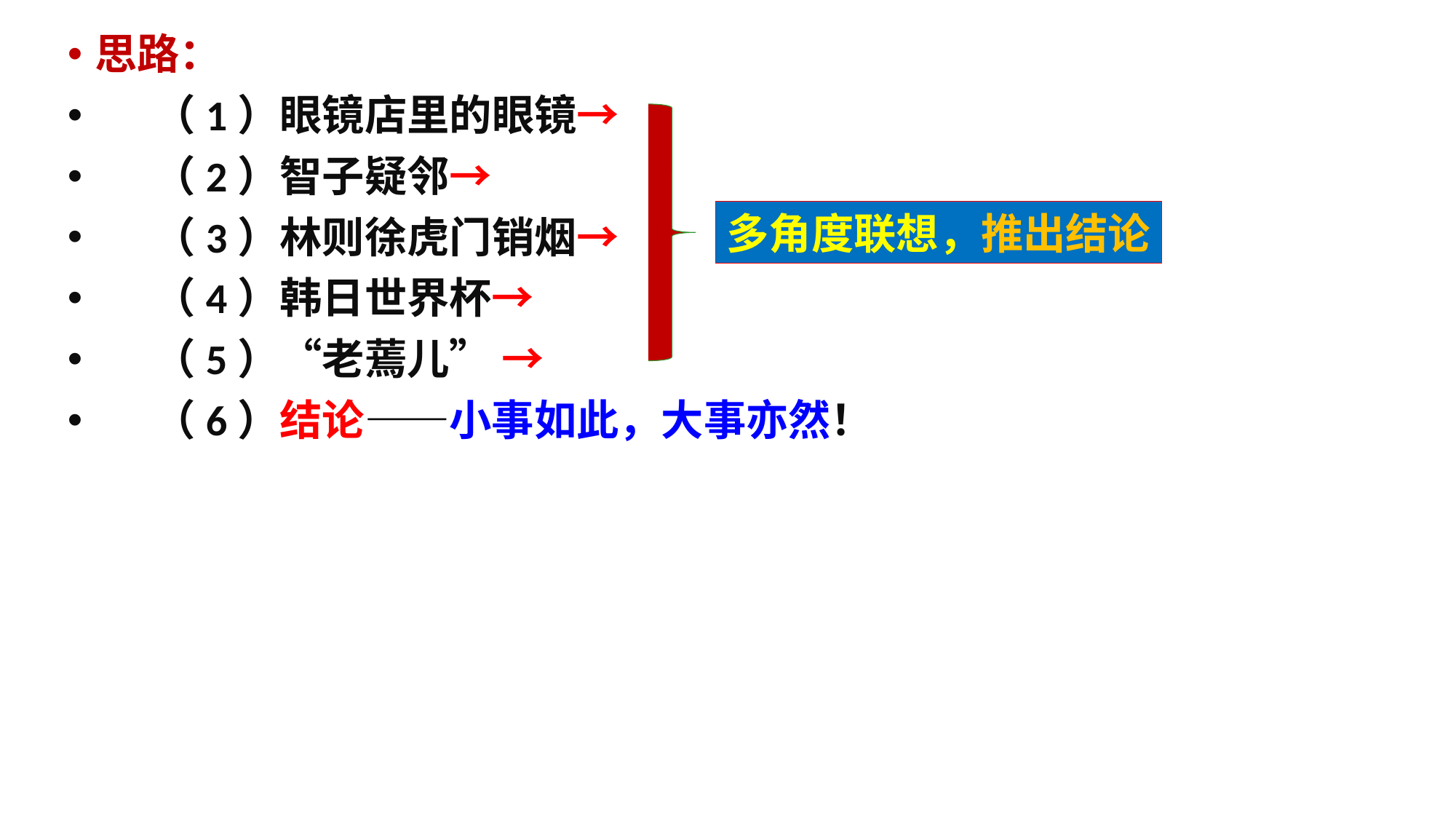

思路：
     （1）眼镜店里的眼镜→
     （2）智子疑邻→
     （3）林则徐虎门销烟→
     （4）韩日世界杯→
     （5）“老蔫儿” →
     （6）结论——小事如此，大事亦然！

多角度联想，推出结论